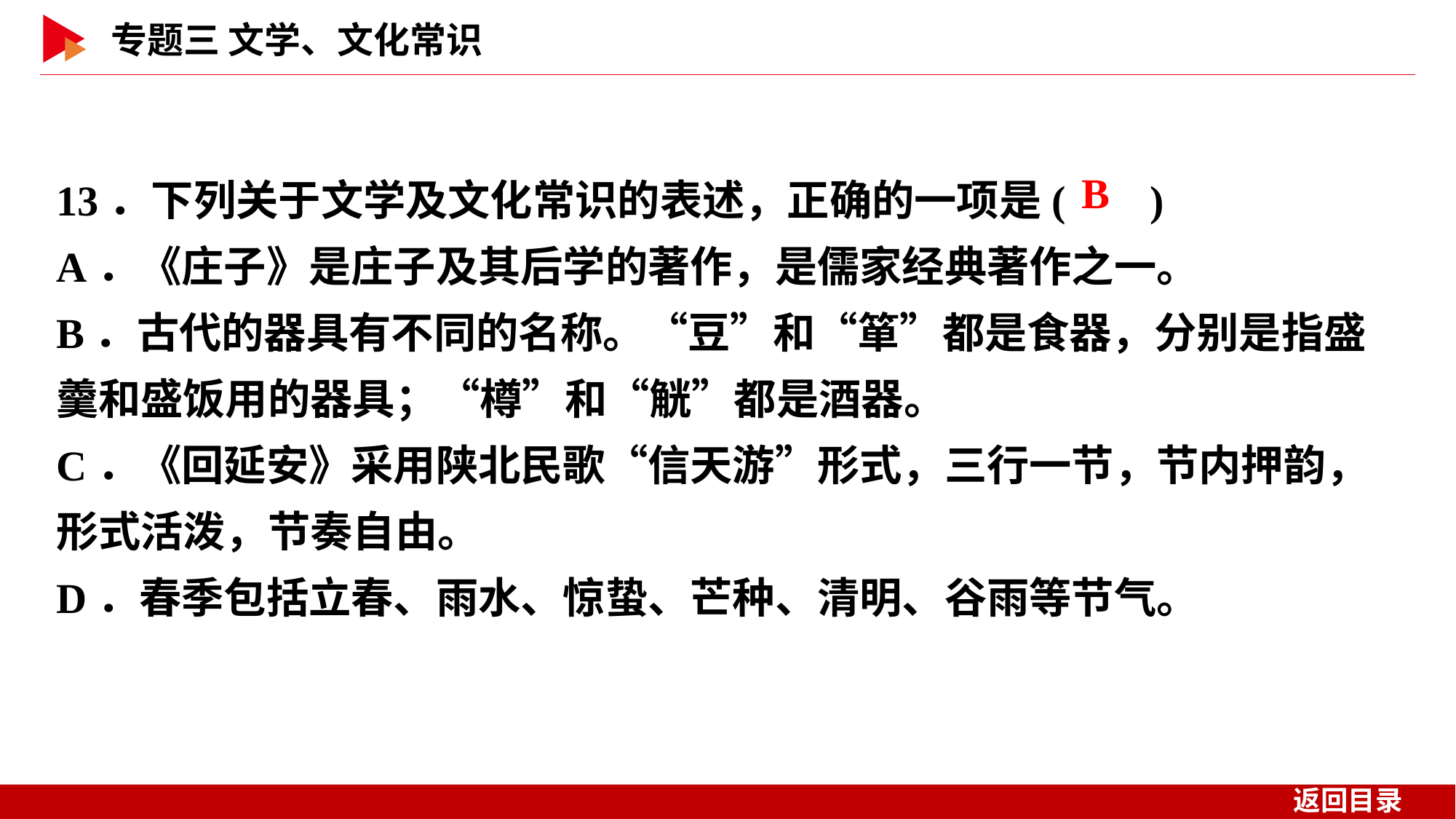

13．下列关于文学及文化常识的表述，正确的一项是(        )
A．《庄子》是庄子及其后学的著作，是儒家经典著作之一。
B．古代的器具有不同的名称。“豆”和“箪”都是食器，分别是指盛羹和盛饭用的器具；“樽”和“觥”都是酒器。
C．《回延安》采用陕北民歌“信天游”形式，三行一节，节内押韵，形式活泼，节奏自由。
D．春季包括立春、雨水、惊蛰、芒种、清明、谷雨等节气。
   B